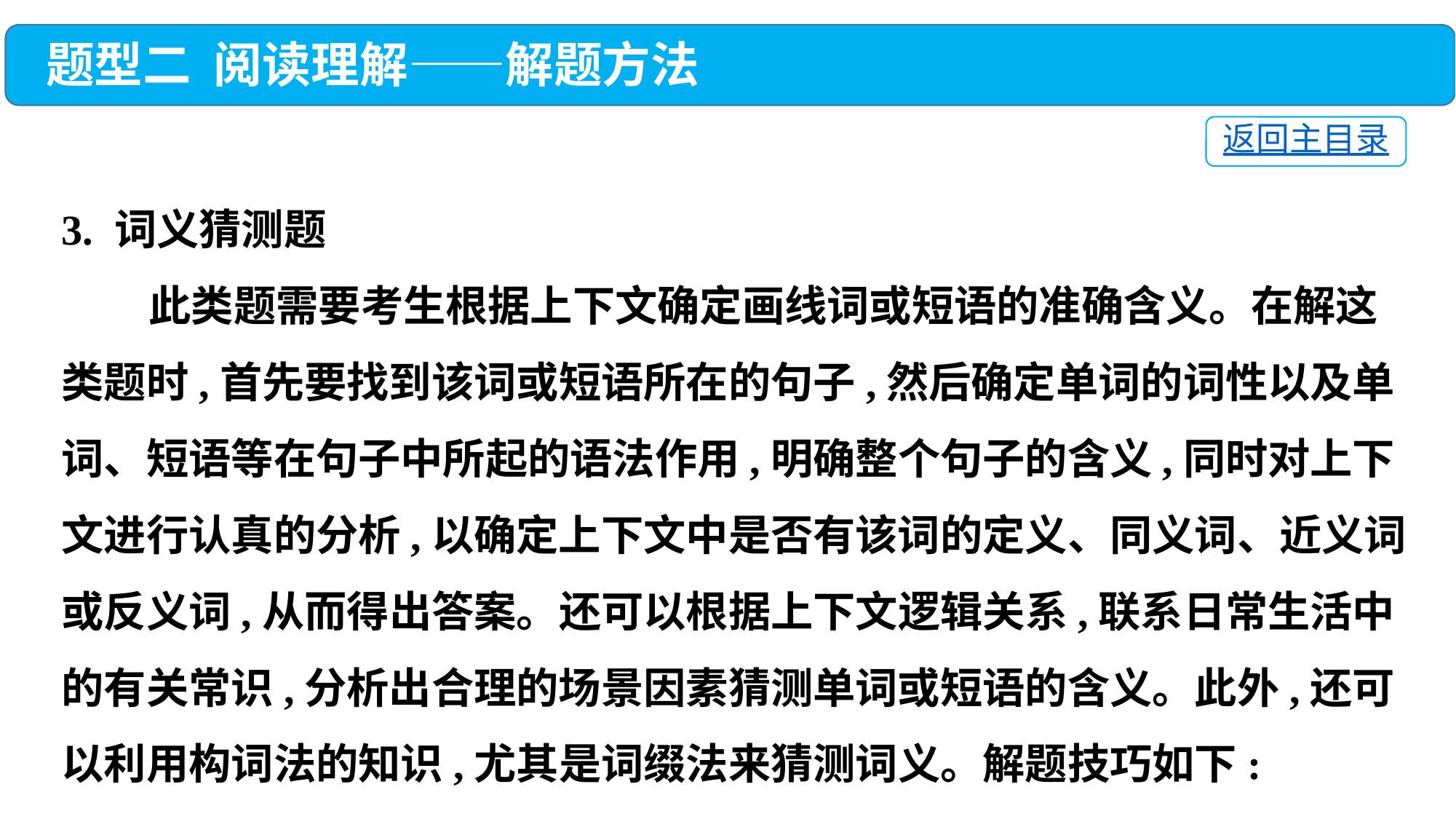

题型二  阅读理解——解题方法
返回主目录
3. 词义猜测题
        此类题需要考生根据上下文确定画线词或短语的准确含义。在解这类题时,首先要找到该词或短语所在的句子,然后确定单词的词性以及单词、短语等在句子中所起的语法作用,明确整个句子的含义,同时对上下文进行认真的分析,以确定上下文中是否有该词的定义、同义词、近义词或反义词,从而得出答案。还可以根据上下文逻辑关系,联系日常生活中的有关常识,分析出合理的场景因素猜测单词或短语的含义。此外,还可以利用构词法的知识,尤其是词缀法来猜测词义。解题技巧如下: